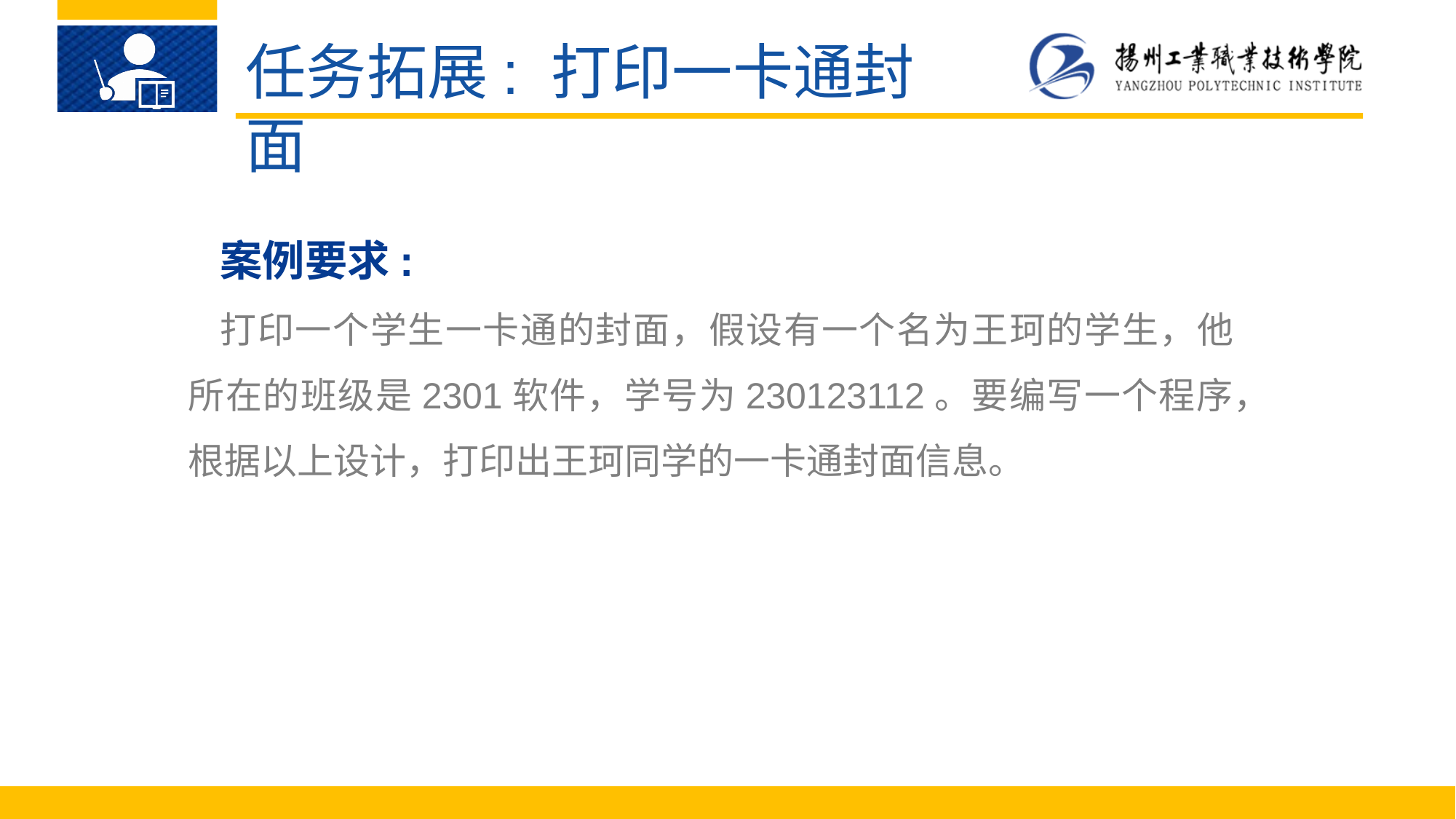

任务拓展: 打印一卡通封面
案例要求:
打印一个学生一卡通的封面，假设有一个名为王珂的学生，他所在的班级是2301软件，学号为230123112。要编写一个程序，根据以上设计，打印出王珂同学的一卡通封面信息。